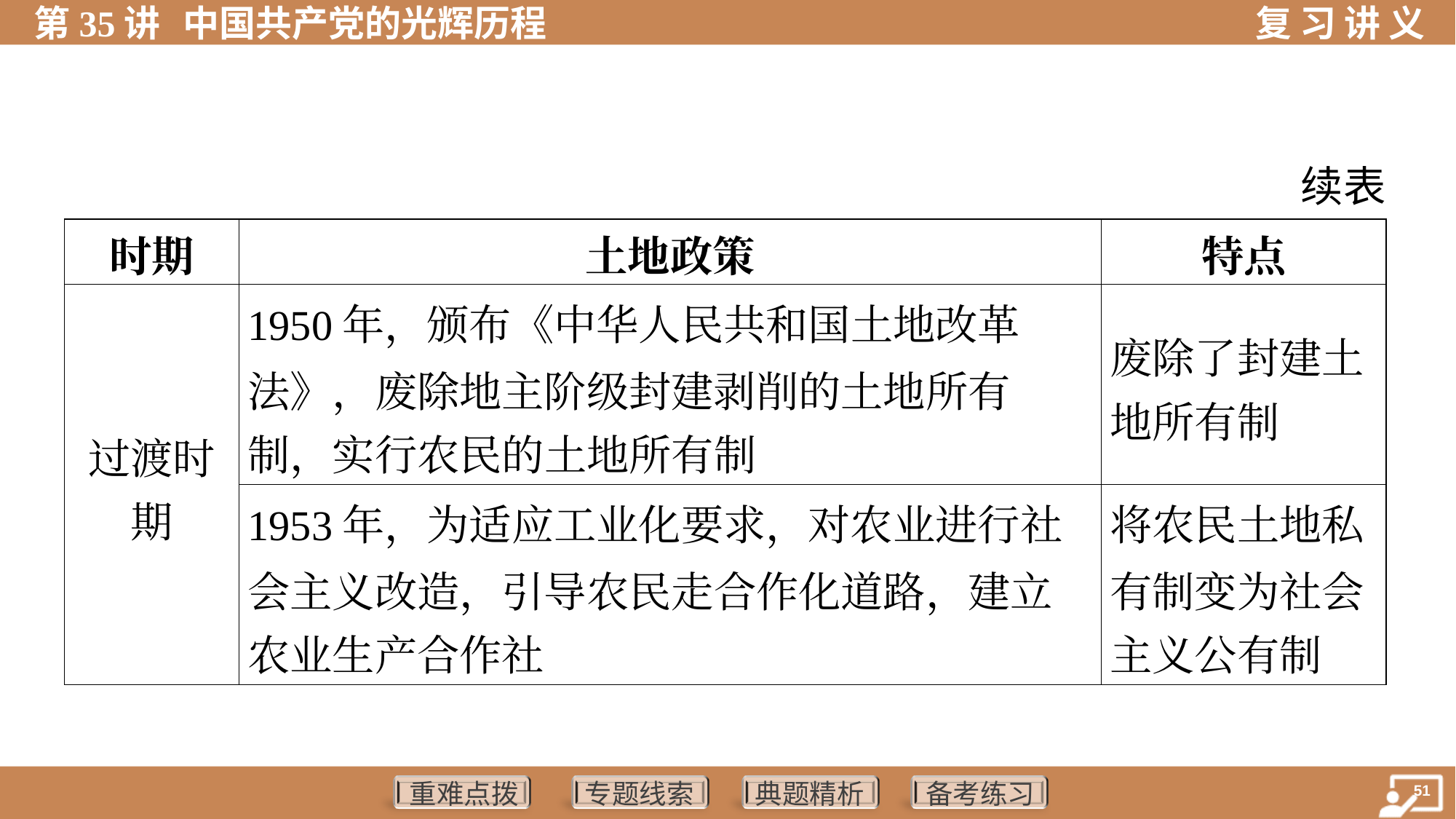

续表
| 时期 | 土地政策 | 特点 |
| --- | --- | --- |
| 过渡时 期 | 1950年，颁布《中华人民共和国土地改革 法》，废除地主阶级封建剥削的土地所有 制，实行农民的土地所有制 | 废除了封建土 地所有制 |
|  | 1953年，为适应工业化要求，对农业进行社 会主义改造，引导农民走合作化道路，建立 农业生产合作社 | 将农民土地私 有制变为社会 主义公有制 |